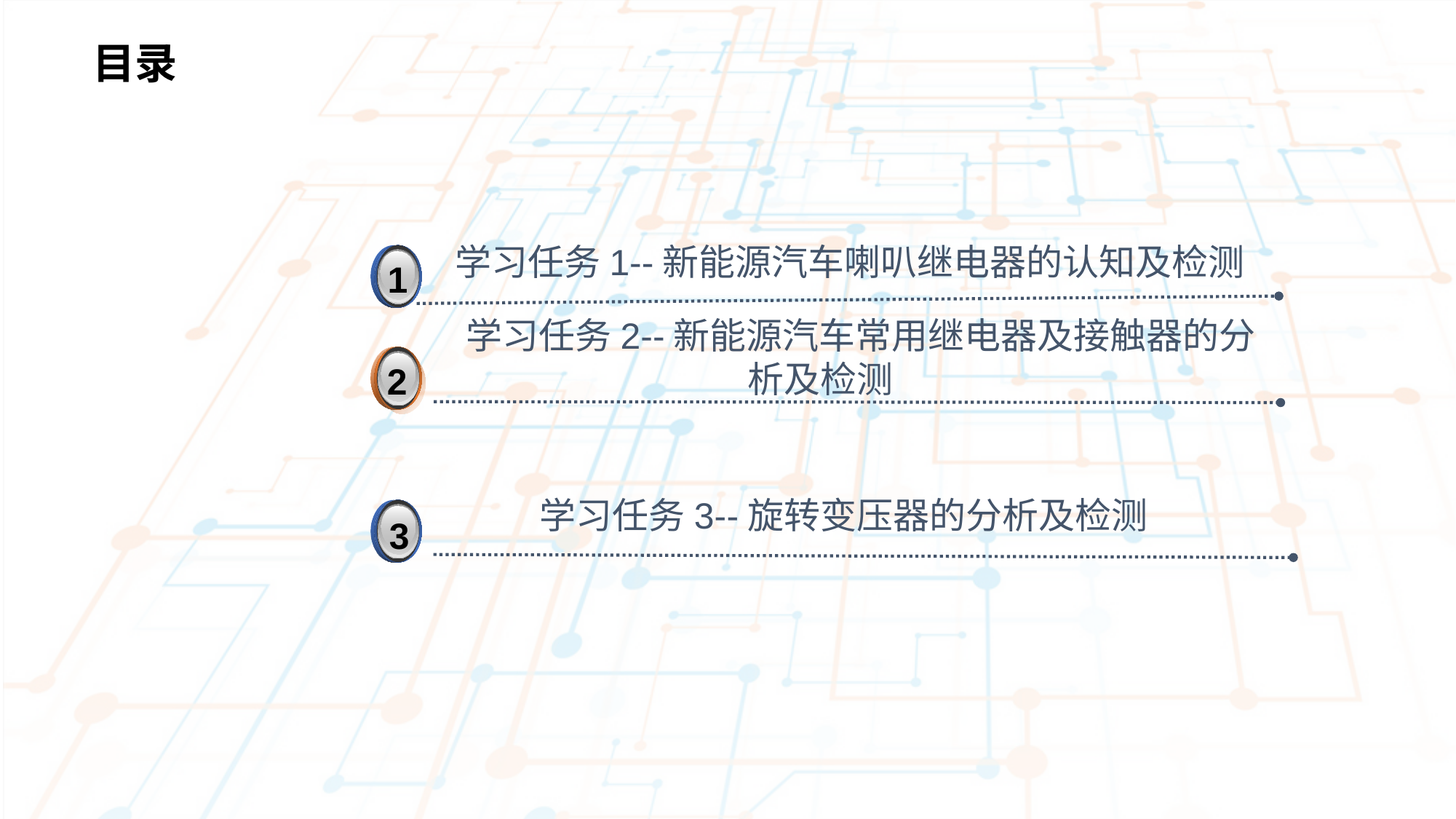

目录
学习任务1--新能源汽车喇叭继电器的认知及检测

3

1

学习任务2--新能源汽车常用继电器及接触器的分析及检测

2

学习任务3--旋转变压器的分析及检测

3

3